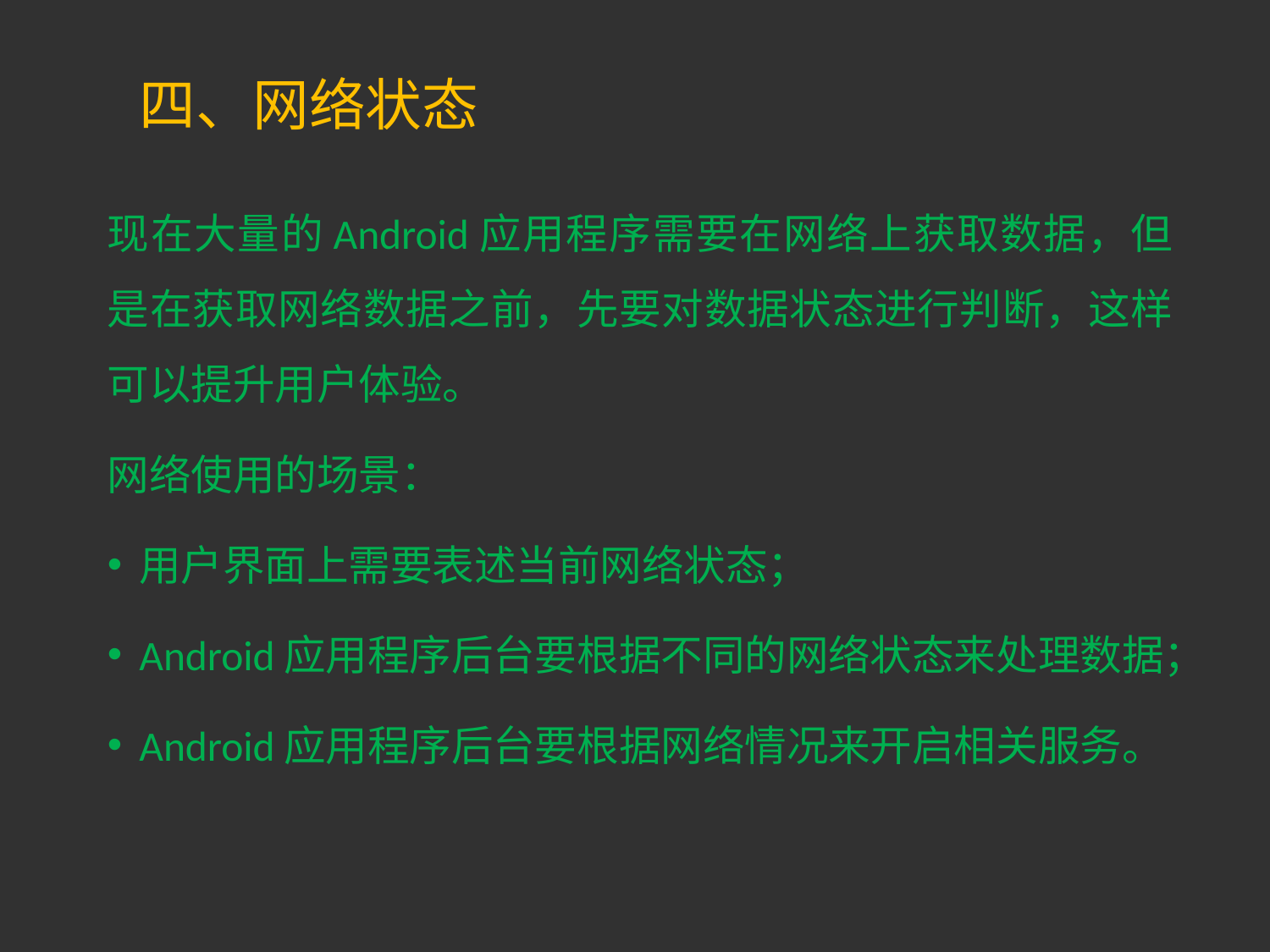

# 四、网络状态
现在大量的Android应用程序需要在网络上获取数据，但是在获取网络数据之前，先要对数据状态进行判断，这样可以提升用户体验。
网络使用的场景：
用户界面上需要表述当前网络状态；
Android应用程序后台要根据不同的网络状态来处理数据；
Android应用程序后台要根据网络情况来开启相关服务。